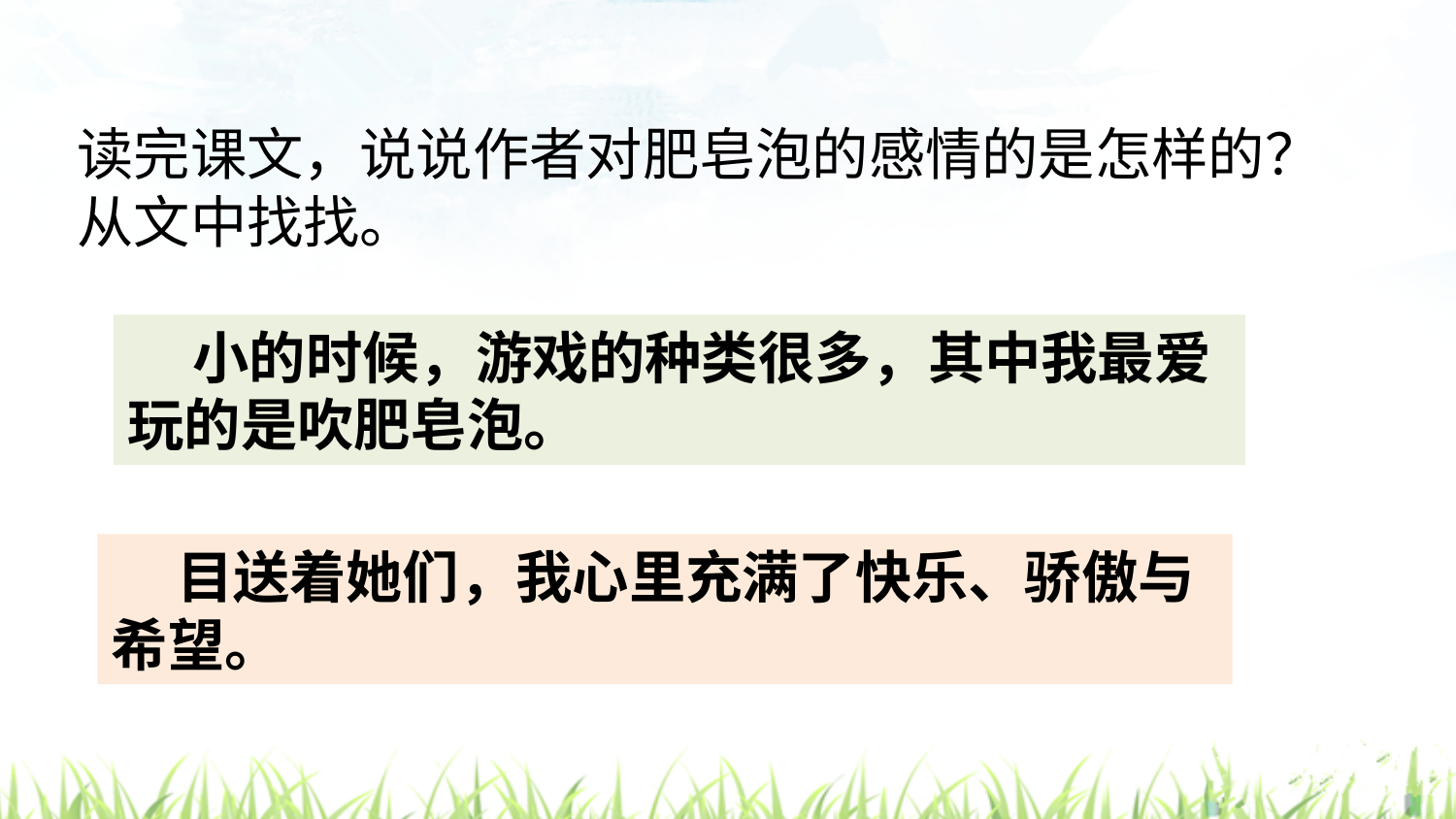

读完课文，说说作者对肥皂泡的感情的是怎样的？从文中找找。
    小的时候，游戏的种类很多，其中我最爱玩的是吹肥皂泡。
    目送着她们，我心里充满了快乐、骄傲与希望。